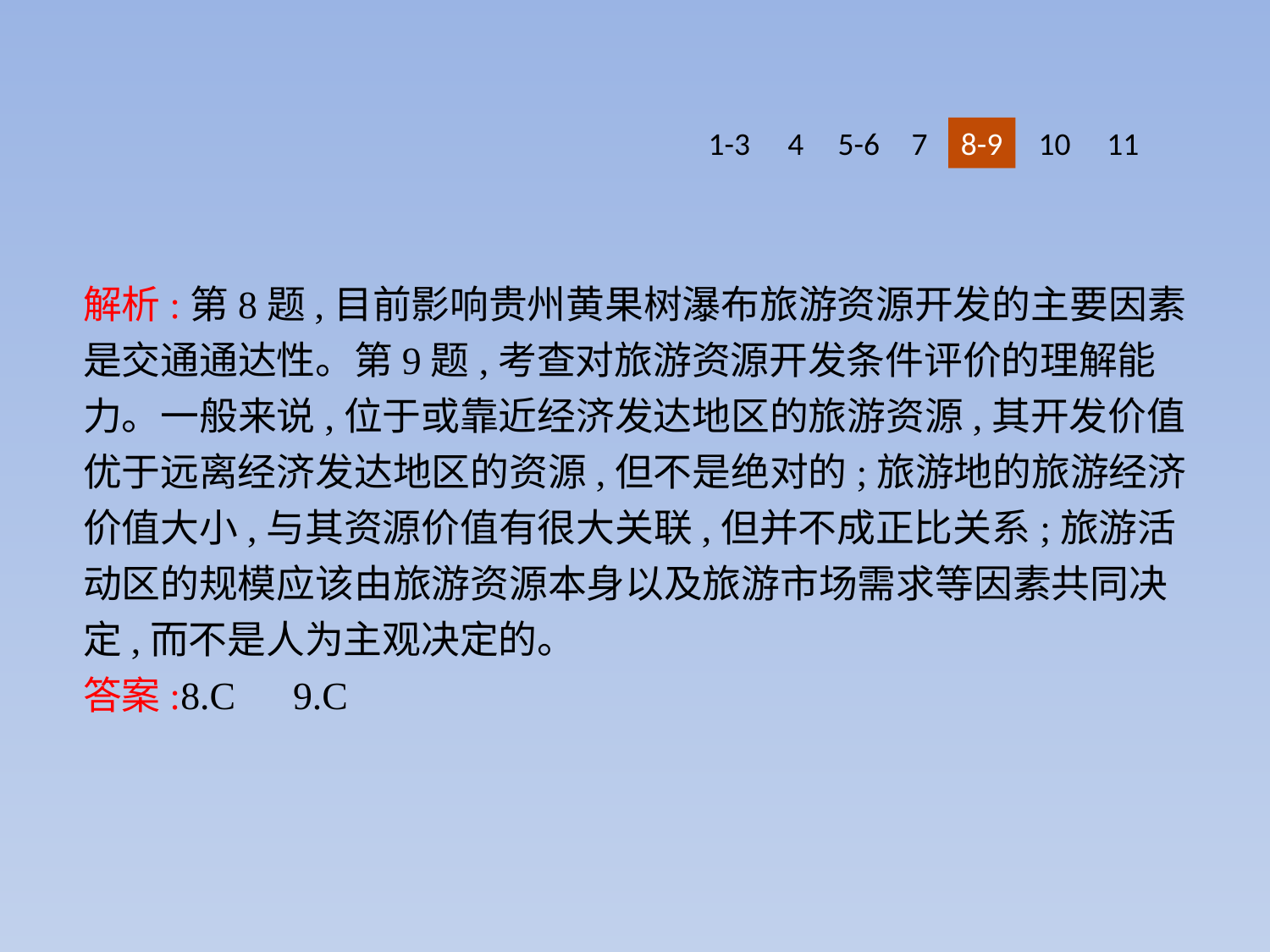

1-3
4
5-6
7
8-9
10
11
解析:第8题,目前影响贵州黄果树瀑布旅游资源开发的主要因素是交通通达性。第9题,考查对旅游资源开发条件评价的理解能力。一般来说,位于或靠近经济发达地区的旅游资源,其开发价值优于远离经济发达地区的资源,但不是绝对的;旅游地的旅游经济价值大小,与其资源价值有很大关联,但并不成正比关系;旅游活动区的规模应该由旅游资源本身以及旅游市场需求等因素共同决定,而不是人为主观决定的。
答案:8.C　9.C